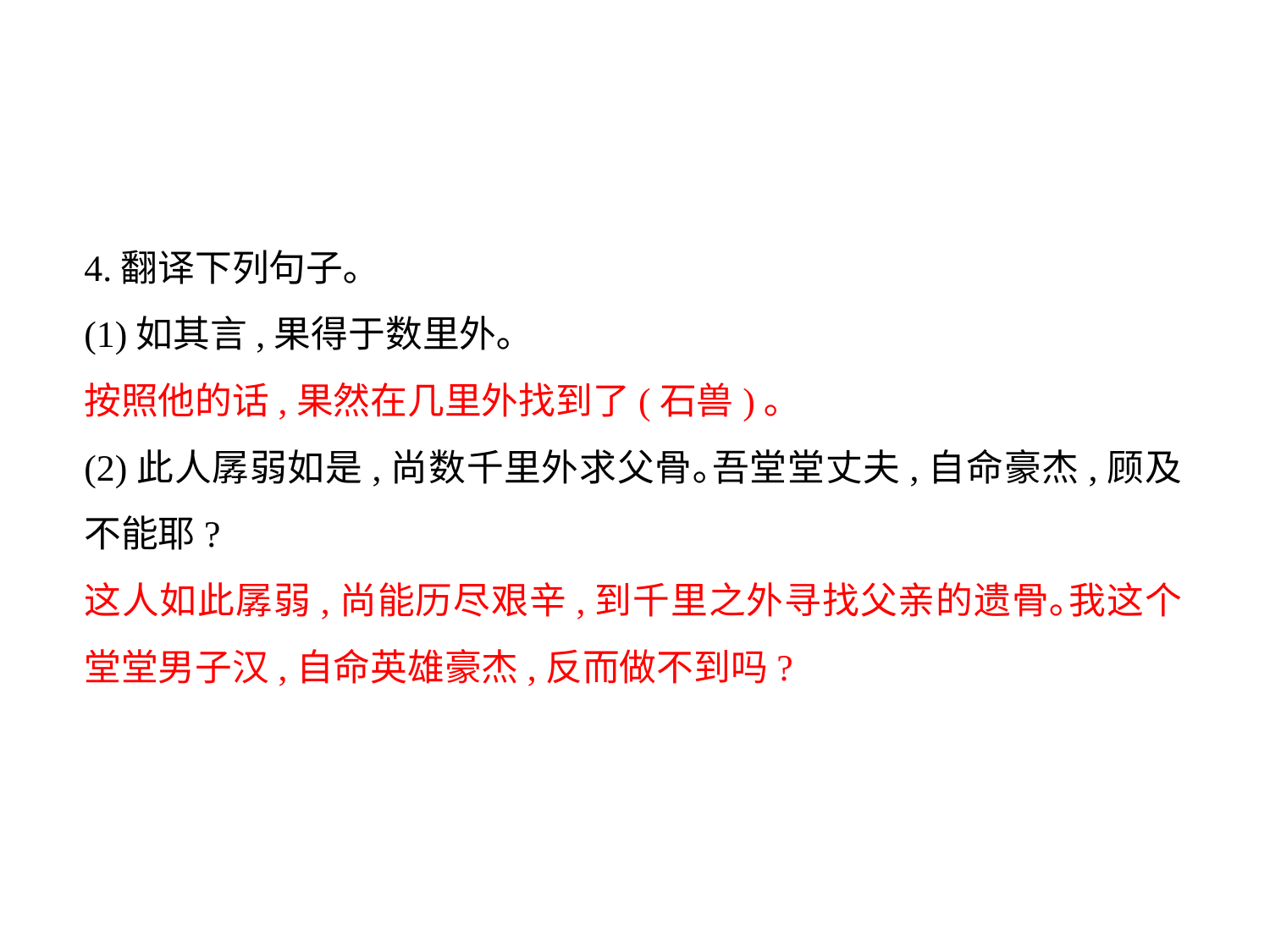

4.翻译下列句子｡
(1)如其言,果得于数里外｡
按照他的话,果然在几里外找到了(石兽)｡
(2)此人孱弱如是,尚数千里外求父骨｡吾堂堂丈夫,自命豪杰,顾及不能耶?
这人如此孱弱,尚能历尽艰辛,到千里之外寻找父亲的遗骨｡我这个堂堂男子汉,自命英雄豪杰,反而做不到吗?